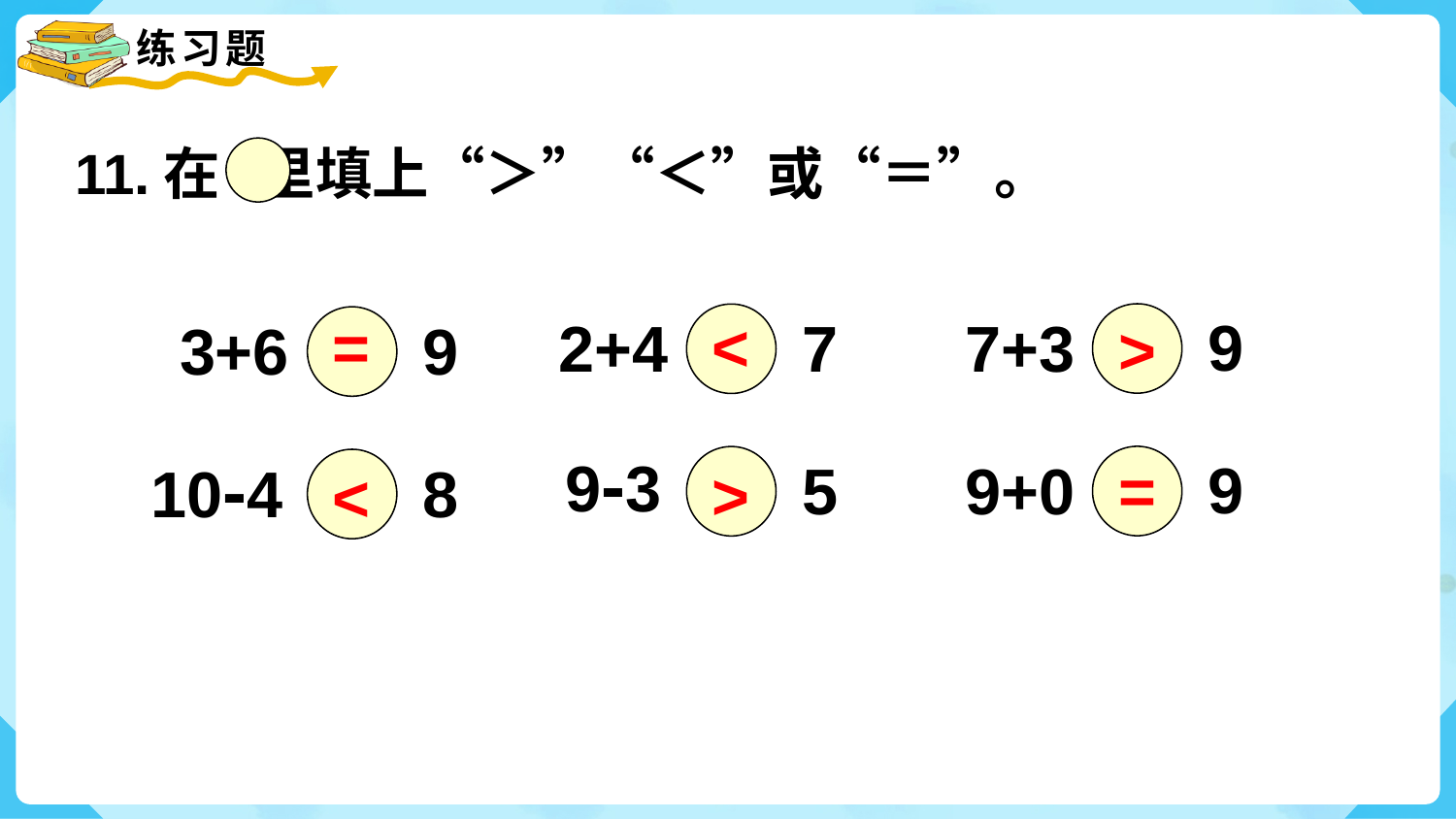

11.在   里填上“＞”“＜”或“＝”。

=
<
9
7
7+3
2+4
>
9
3+6

9-3
10-4
9
5
9+0
=
8

>

<